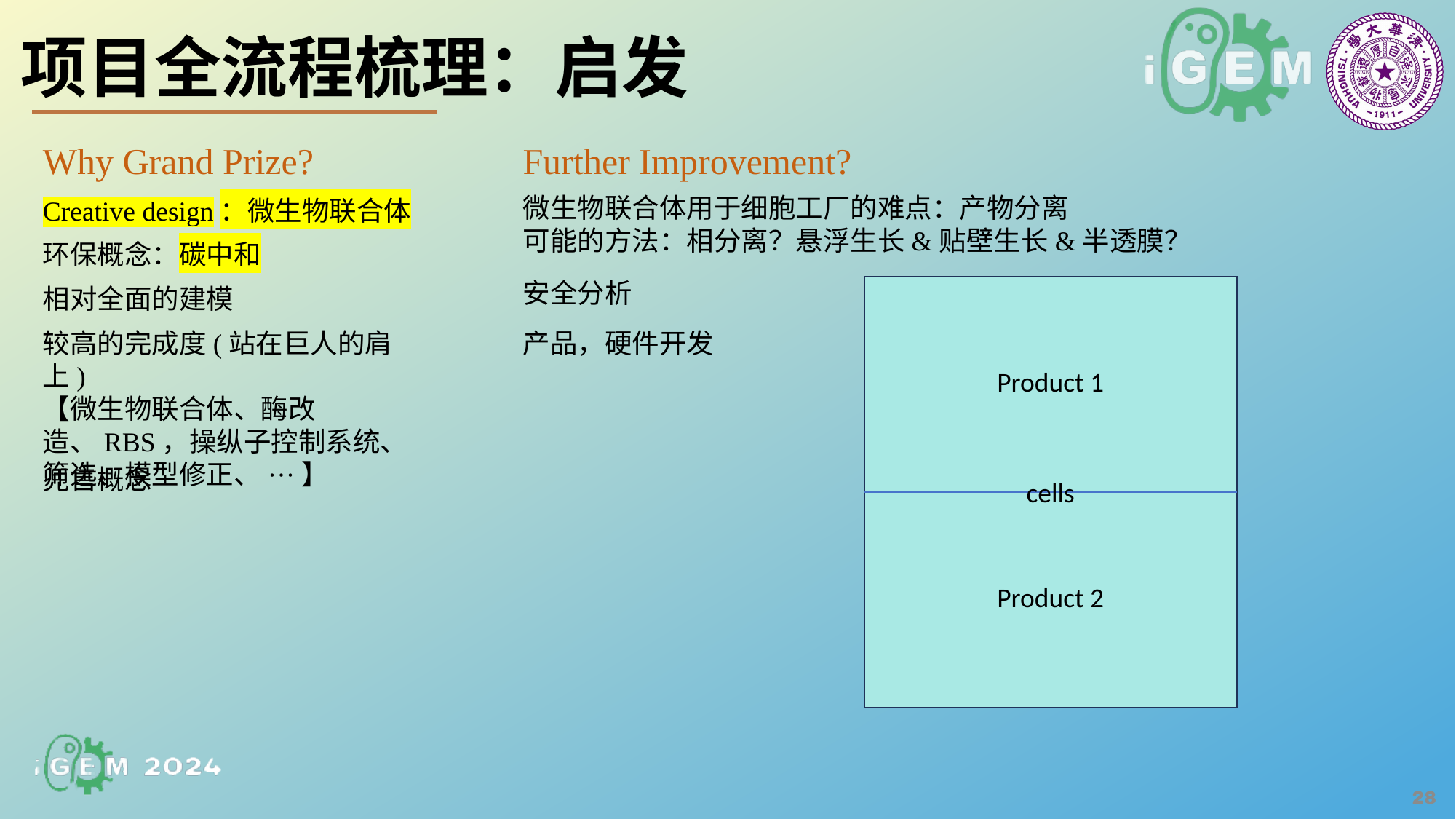

项目全流程梳理：启发
Why Grand Prize?
Further Improvement?
微生物联合体用于细胞工厂的难点：产物分离
可能的方法：相分离？悬浮生长&贴壁生长&半透膜？
Creative design：微生物联合体
环保概念：碳中和
安全分析
相对全面的建模

较高的完成度(站在巨人的肩上)
【微生物联合体、酶改造、RBS，操纵子控制系统、筛选、模型修正、···】
产品，硬件开发
Product 1
兜售概念
cells
Product 2
28